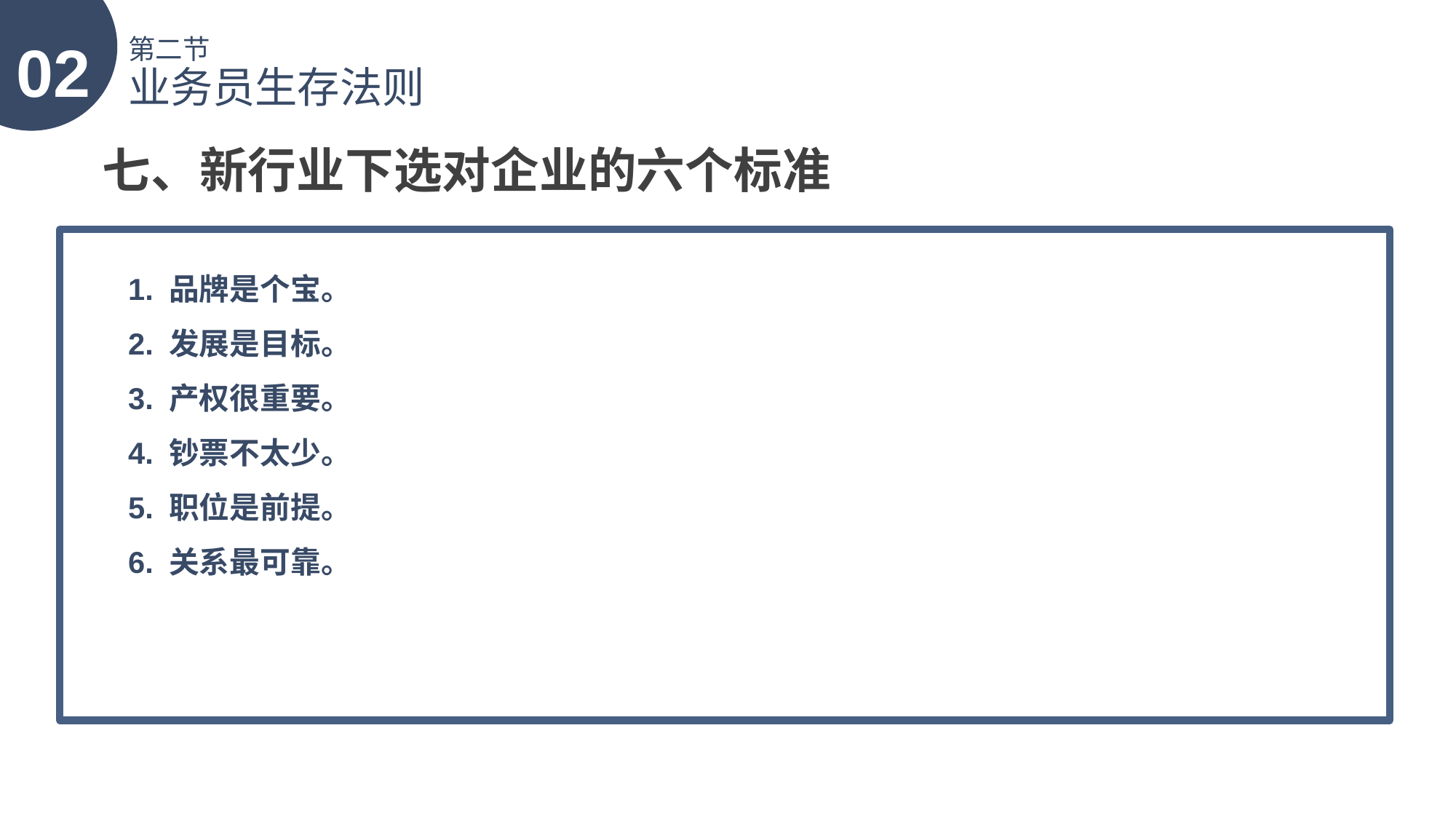

02
第二节
业务员生存法则
七、新行业下选对企业的六个标准

1. 品牌是个宝。
2. 发展是目标。
3. 产权很重要。
4. 钞票不太少。
5. 职位是前提。
6. 关系最可靠。